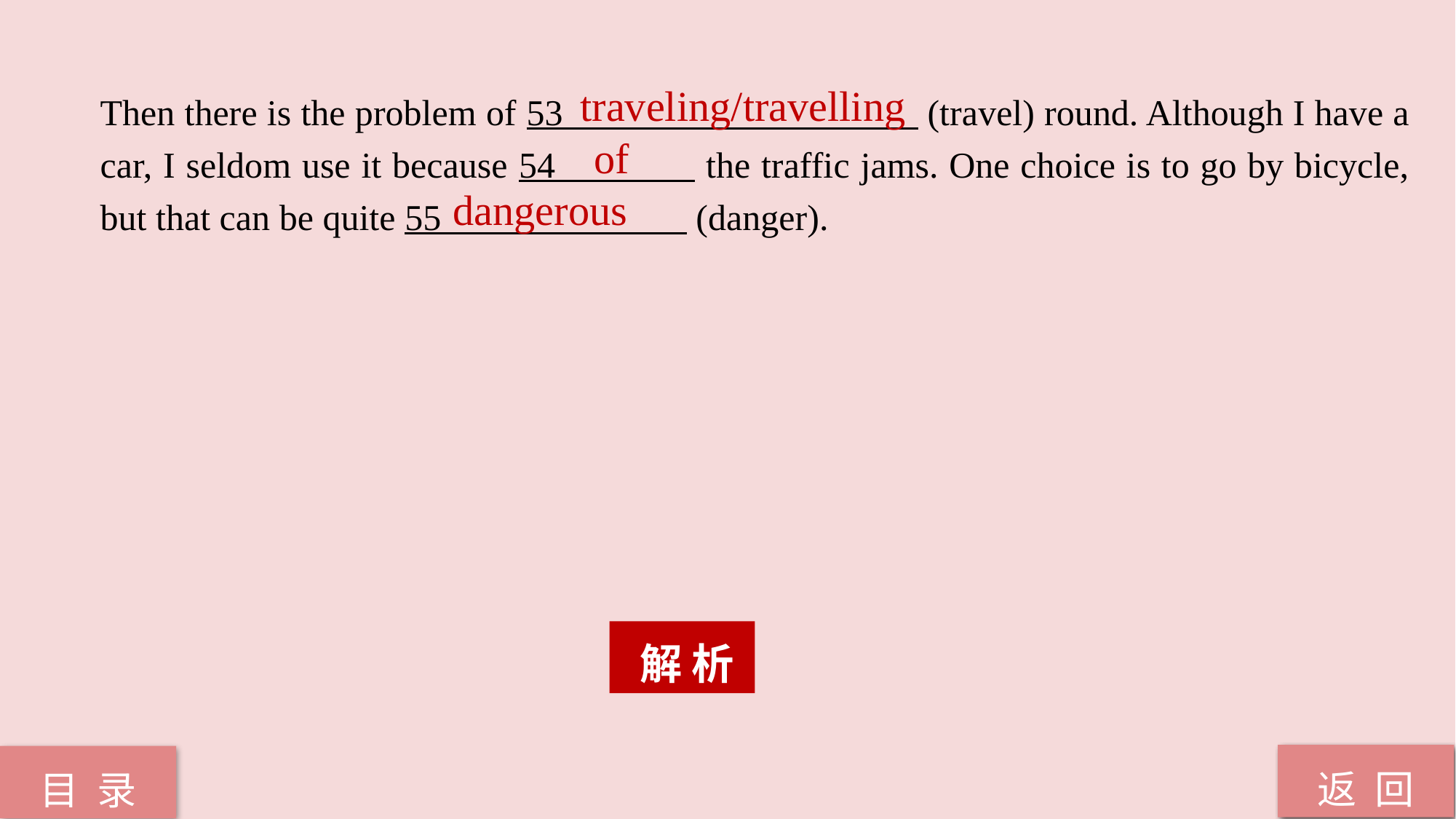

traveling/travelling
Then there is the problem of 53                                      (travel) round. Although I have a car, I seldom use it because 54              the traffic jams. One choice is to go by bicycle, but that can be quite 55                            (danger).
of
dangerous
 解 析
返  回